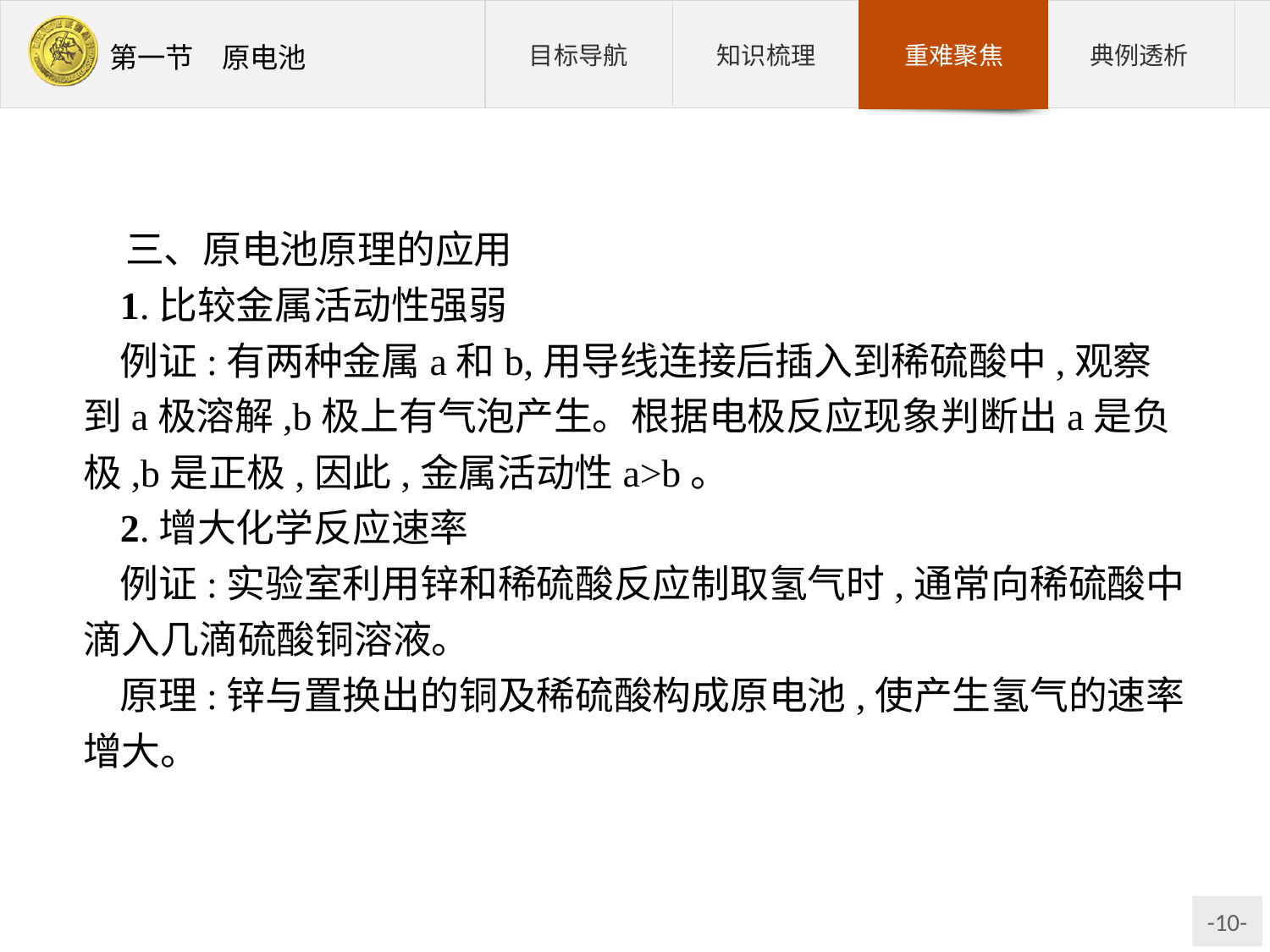

三、原电池原理的应用
1.比较金属活动性强弱
例证:有两种金属a和b,用导线连接后插入到稀硫酸中,观察到a极溶解,b极上有气泡产生。根据电极反应现象判断出a是负极,b是正极,因此,金属活动性a>b。
2.增大化学反应速率
例证:实验室利用锌和稀硫酸反应制取氢气时,通常向稀硫酸中滴入几滴硫酸铜溶液。
原理:锌与置换出的铜及稀硫酸构成原电池,使产生氢气的速率增大。